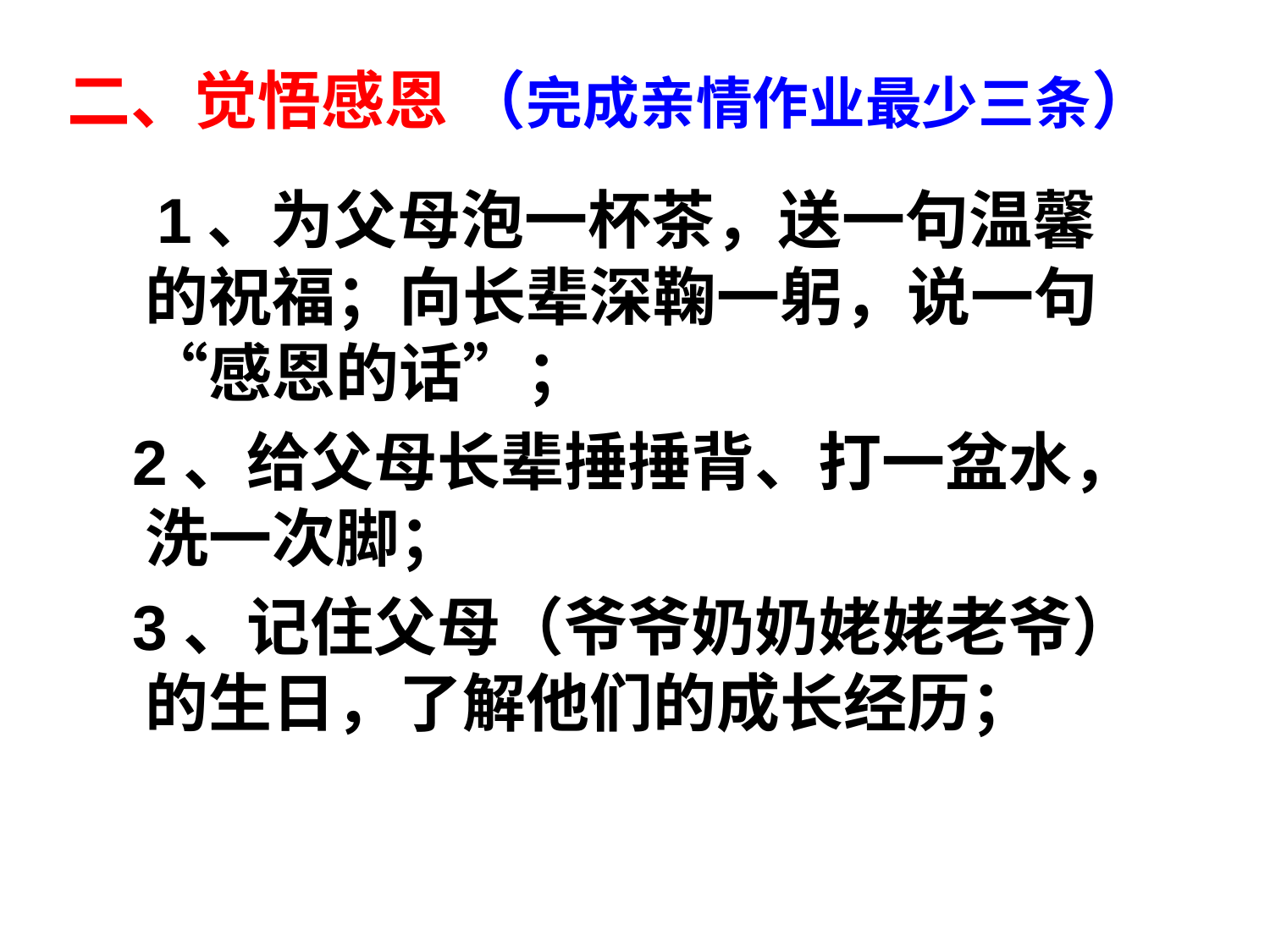

二、觉悟感恩 （完成亲情作业最少三条）
   1、为父母泡一杯茶，送一句温馨的祝福；向长辈深鞠一躬，说一句“感恩的话”；
  2、给父母长辈捶捶背、打一盆水，洗一次脚；
  3、记住父母（爷爷奶奶姥姥老爷）的生日，了解他们的成长经历；